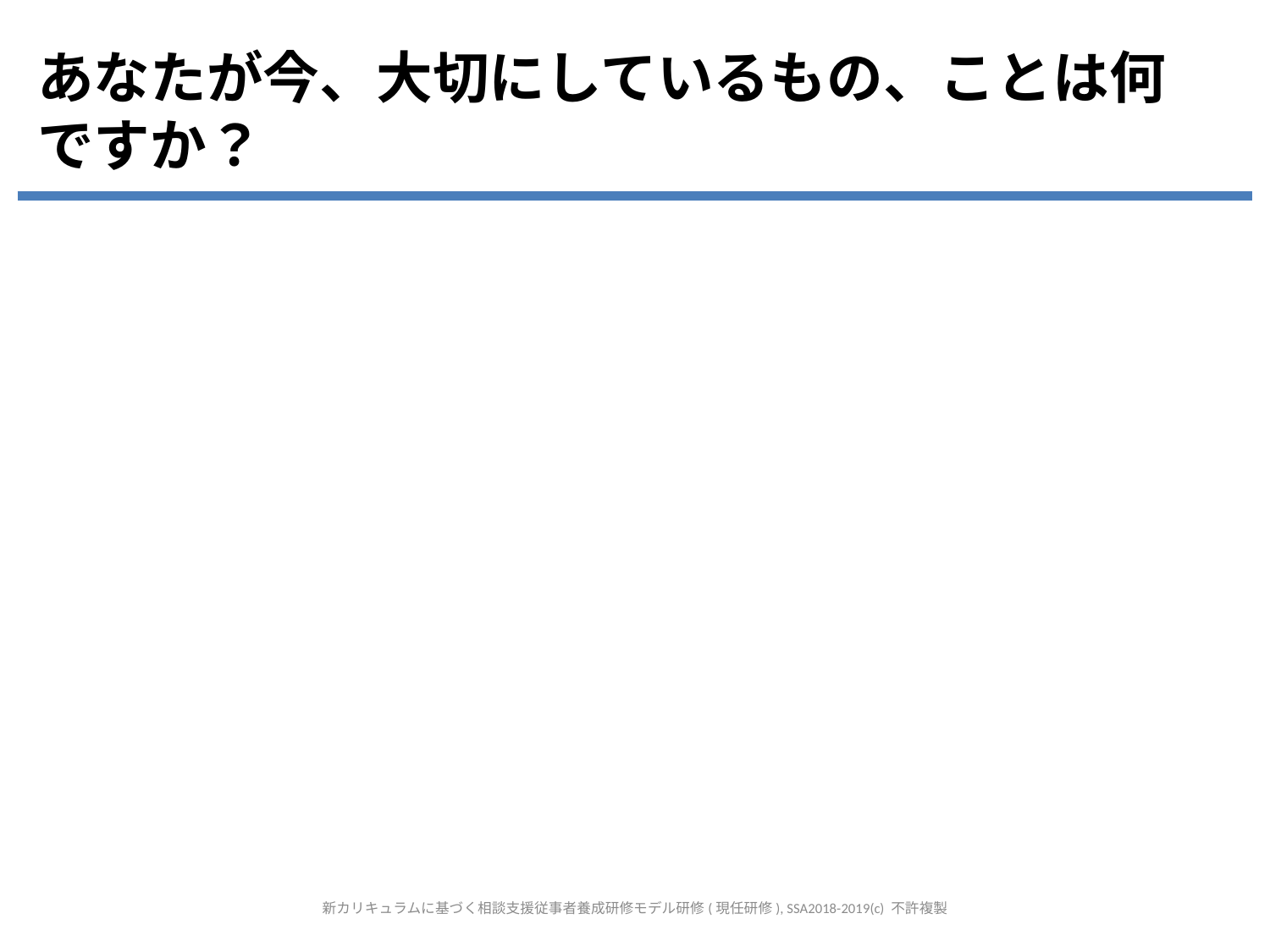

あなたが今、大切にしているもの、ことは何ですか？
新カリキュラムに基づく相談支援従事者養成研修モデル研修(現任研修), SSA2018-2019(c) 不許複製